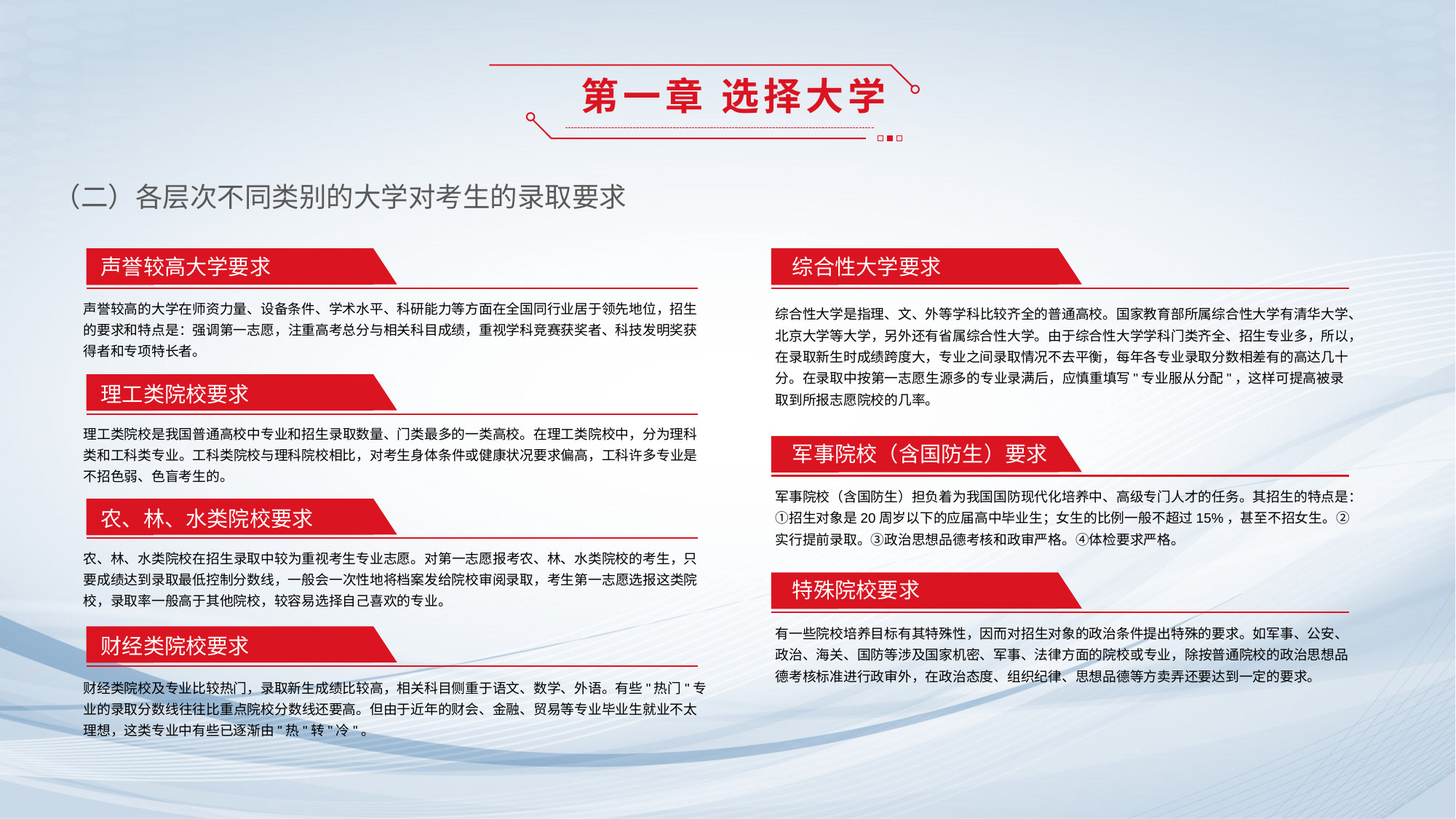

第一章 选择大学

（二）各层次不同类别的大学对考生的录取要求
声誉较高大学要求
综合性大学要求

声誉较高的大学在师资力量、设备条件、学术水平、科研能力等方面在全国同行业居于领先地位，招生的要求和特点是：强调第一志愿，注重高考总分与相关科目成绩，重视学科竞赛获奖者、科技发明奖获得者和专项特长者。
综合性大学是指理、文、外等学科比较齐全的普通高校。国家教育部所属综合性大学有清华大学、北京大学等大学，另外还有省属综合性大学。由于综合性大学学科门类齐全、招生专业多，所以，在录取新生时成绩跨度大，专业之间录取情况不去平衡，每年各专业录取分数相差有的高达几十分。在录取中按第一志愿生源多的专业录满后，应慎重填写"专业服从分配"，这样可提高被录取到所报志愿院校的几率。

理工类院校要求
理工类院校是我国普通高校中专业和招生录取数量、门类最多的一类高校。在理工类院校中，分为理科类和工科类专业。工科类院校与理科院校相比，对考生身体条件或健康状况要求偏高，工科许多专业是不招色弱、色盲考生的。
军事院校（含国防生）要求

军事院校（含国防生）担负着为我国国防现代化培养中、高级专门人才的任务。其招生的特点是：①招生对象是20周岁以下的应届高中毕业生；女生的比例一般不超过15%，甚至不招女生。②实行提前录取。③政治思想品德考核和政审严格。④体检要求严格。

农、林、水类院校要求
农、林、水类院校在招生录取中较为重视考生专业志愿。对第一志愿报考农、林、水类院校的考生，只要成绩达到录取最低控制分数线，一般会一次性地将档案发给院校审阅录取，考生第一志愿选报这类院校，录取率一般高于其他院校，较容易选择自己喜欢的专业。
特殊院校要求

有一些院校培养目标有其特殊性，因而对招生对象的政治条件提出特殊的要求。如军事、公安、政治、海关、国防等涉及国家机密、军事、法律方面的院校或专业，除按普通院校的政治思想品德考核标准进行政审外，在政治态度、组织纪律、思想品德等方卖弄还要达到一定的要求。

财经类院校要求
财经类院校及专业比较热门，录取新生成绩比较高，相关科目侧重于语文、数学、外语。有些"热门"专业的录取分数线往往比重点院校分数线还要高。但由于近年的财会、金融、贸易等专业毕业生就业不太理想，这类专业中有些已逐渐由"热"转"冷"。